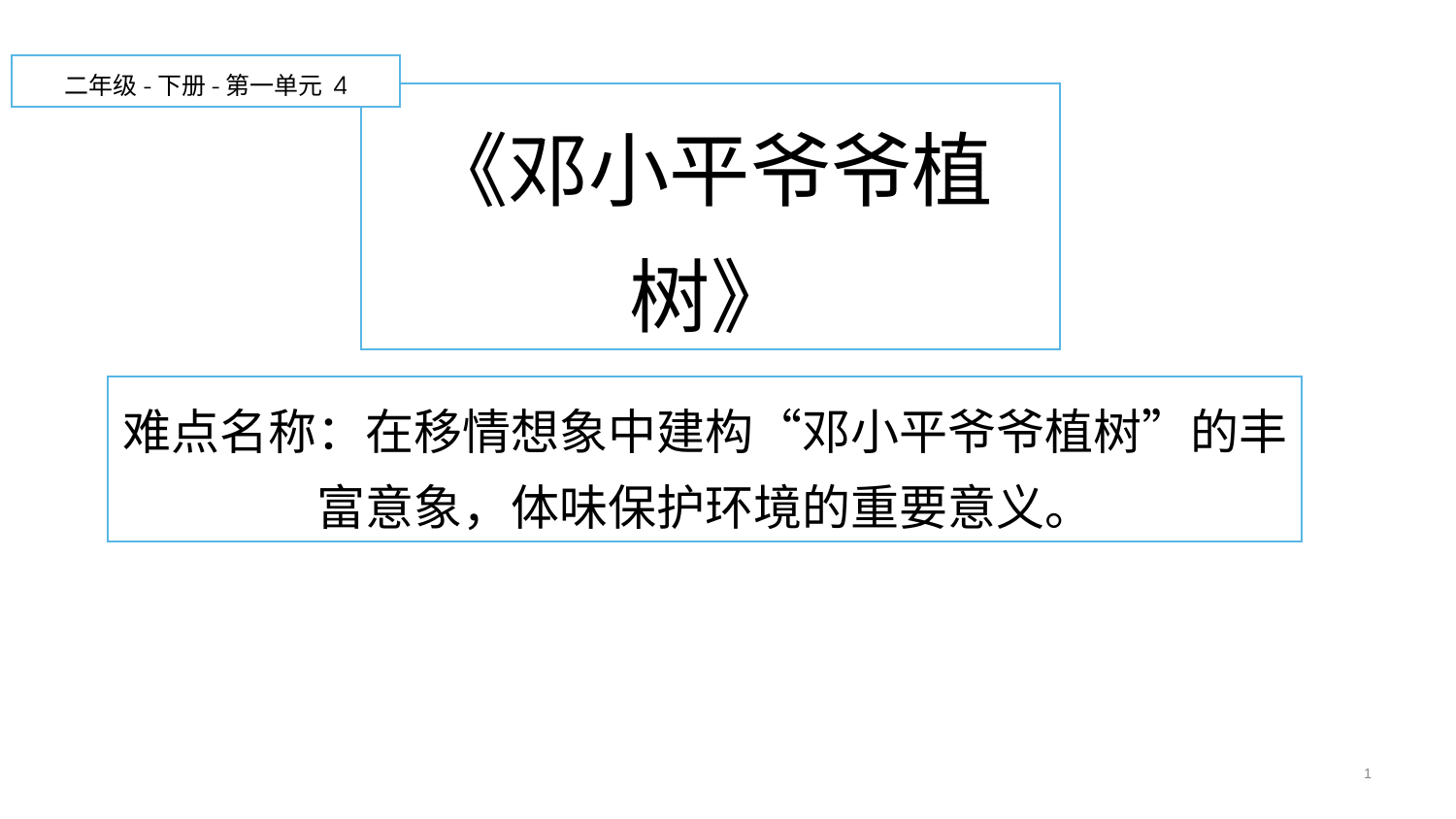

二年级-下册-第一单元 4
《邓小平爷爷植树》
难点名称：在移情想象中建构“邓小平爷爷植树”的丰富意象，体味保护环境的重要意义。
1